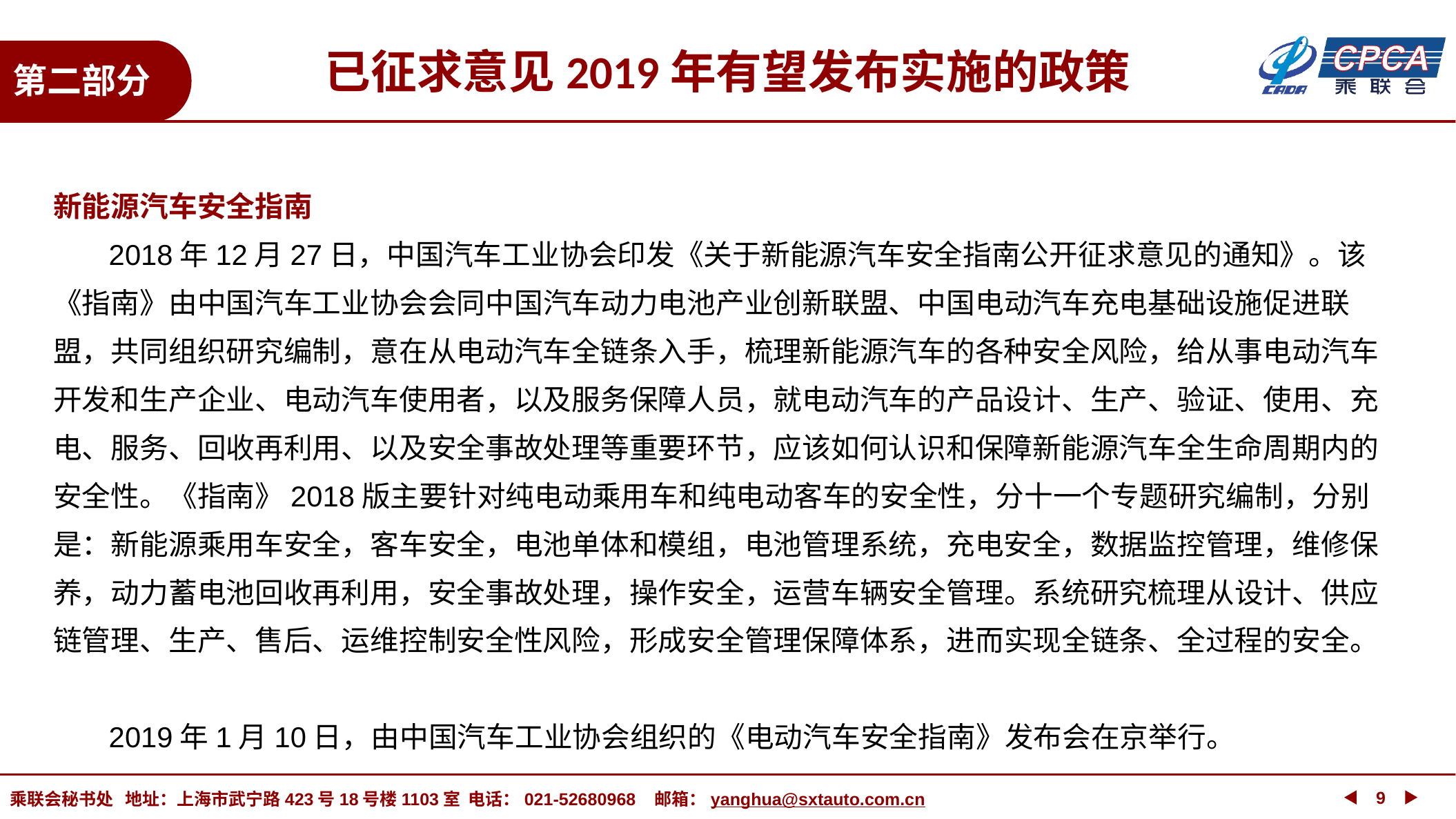

已征求意见2019年有望发布实施的政策

第二部分
新能源汽车安全指南
       2018年12月27日，中国汽车工业协会印发《关于新能源汽车安全指南公开征求意见的通知》。该《指南》由中国汽车工业协会会同中国汽车动力电池产业创新联盟、中国电动汽车充电基础设施促进联盟，共同组织研究编制，意在从电动汽车全链条入手，梳理新能源汽车的各种安全风险，给从事电动汽车开发和生产企业、电动汽车使用者，以及服务保障人员，就电动汽车的产品设计、生产、验证、使用、充电、服务、回收再利用、以及安全事故处理等重要环节，应该如何认识和保障新能源汽车全生命周期内的安全性。《指南》2018版主要针对纯电动乘用车和纯电动客车的安全性，分十一个专题研究编制，分别是：新能源乘用车安全，客车安全，电池单体和模组，电池管理系统，充电安全，数据监控管理，维修保养，动力蓄电池回收再利用，安全事故处理，操作安全，运营车辆安全管理。系统研究梳理从设计、供应链管理、生产、售后、运维控制安全性风险，形成安全管理保障体系，进而实现全链条、全过程的安全。
       2019年1月10日，由中国汽车工业协会组织的《电动汽车安全指南》发布会在京举行。